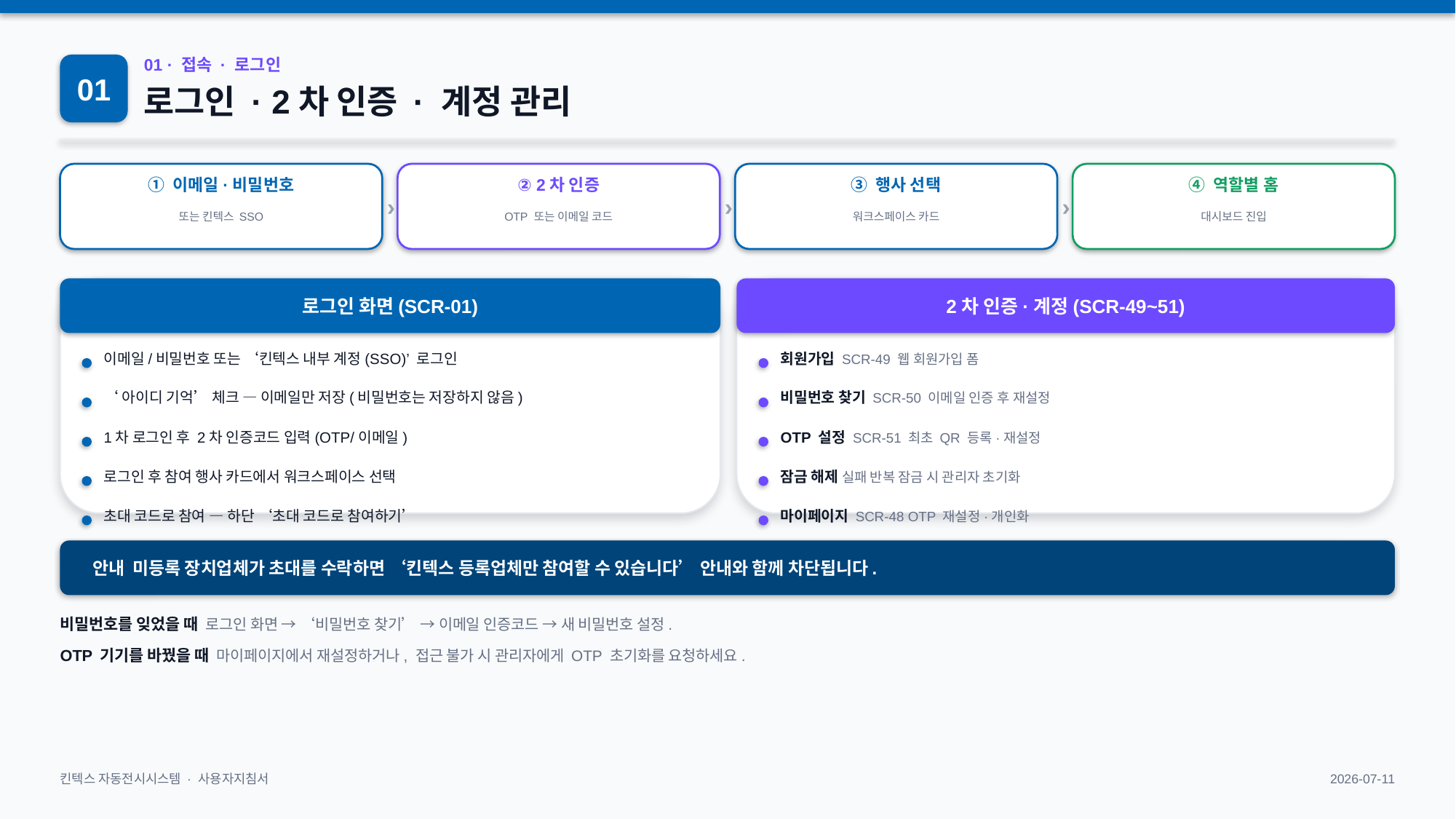

01
01 · 접속 · 로그인
로그인 · 2차 인증 · 계정 관리

›

›

›

① 이메일·비밀번호
② 2차 인증
③ 행사 선택
④ 역할별 홈
또는 킨텍스 SSO
OTP 또는 이메일 코드
워크스페이스 카드
대시보드 진입

로그인 화면(SCR-01)

2차 인증·계정(SCR-49~51)
이메일/비밀번호 또는 ‘킨텍스 내부 계정(SSO)’ 로그인
회원가입 SCR-49 웹 회원가입 폼

‘아이디 기억’ 체크 — 이메일만 저장(비밀번호는 저장하지 않음)
비밀번호 찾기 SCR-50 이메일 인증 후 재설정

1차 로그인 후 2차 인증코드 입력(OTP/이메일)
OTP 설정 SCR-51 최초 QR 등록·재설정

로그인 후 참여 행사 카드에서 워크스페이스 선택
잠금 해제 실패 반복 잠금 시 관리자 초기화

초대 코드로 참여 — 하단 ‘초대 코드로 참여하기’
마이페이지 SCR-48 OTP 재설정·개인화

안내  미등록 장치업체가 초대를 수락하면 ‘킨텍스 등록업체만 참여할 수 있습니다’ 안내와 함께 차단됩니다.
비밀번호를 잊었을 때  로그인 화면 → ‘비밀번호 찾기’ → 이메일 인증코드 → 새 비밀번호 설정.
OTP 기기를 바꿨을 때  마이페이지에서 재설정하거나, 접근 불가 시 관리자에게 OTP 초기화를 요청하세요.
킨텍스 자동전시시스템 · 사용자지침서
2026-07-11